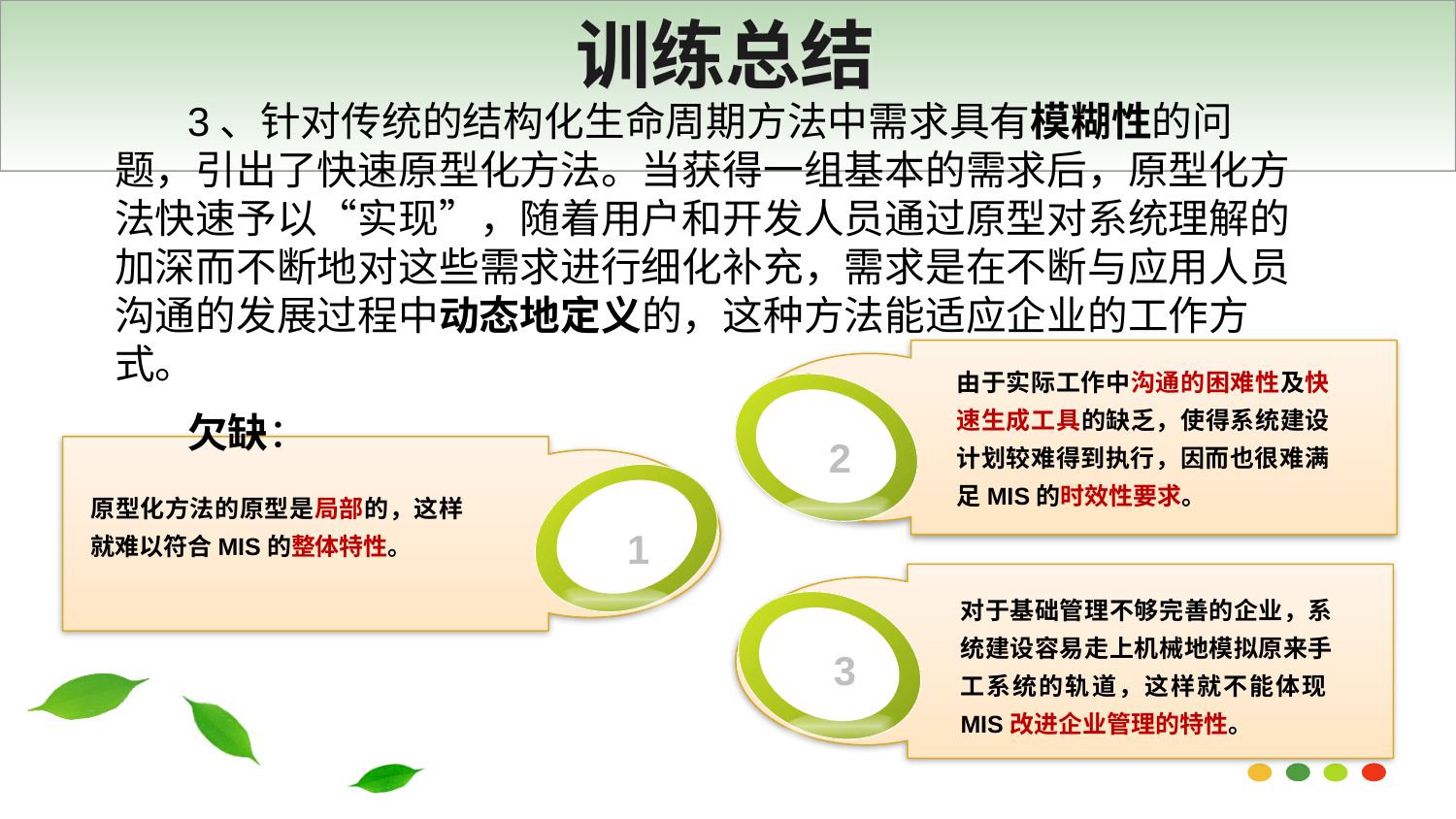

# 训练总结
3、针对传统的结构化生命周期方法中需求具有模糊性的问题，引出了快速原型化方法。当获得一组基本的需求后，原型化方法快速予以“实现”，随着用户和开发人员通过原型对系统理解的加深而不断地对这些需求进行细化补充，需求是在不断与应用人员沟通的发展过程中动态地定义的，这种方法能适应企业的工作方式。
欠缺：

由于实际工作中沟通的困难性及快速生成工具的缺乏，使得系统建设计划较难得到执行，因而也很难满足MIS的时效性要求。

2

原型化方法的原型是局部的，这样就难以符合MIS的整体特性。
1

对于基础管理不够完善的企业，系统建设容易走上机械地模拟原来手工系统的轨道，这样就不能体现MIS改进企业管理的特性。

3